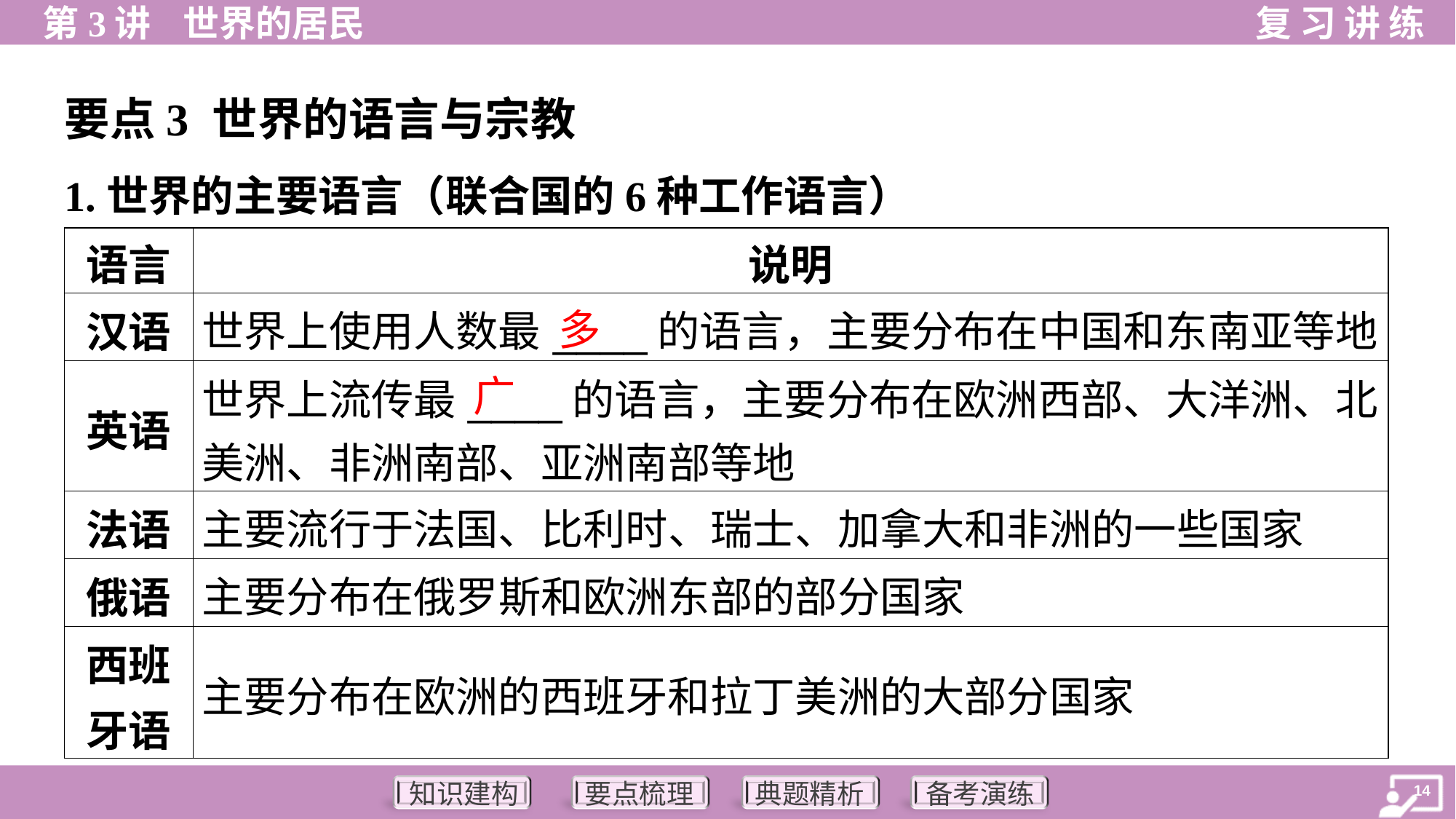

要点3 世界的语言与宗教
1.世界的主要语言（联合国的6种工作语言）
| 语言 | 说明 |
| --- | --- |
| 汉语 | 世界上使用人数最\_\_\_\_的语言，主要分布在中国和东南亚等地 |
| 英语 | 世界上流传最\_\_\_\_的语言，主要分布在欧洲西部、大洋洲、北 美洲、非洲南部、亚洲南部等地 |
| 法语 | 主要流行于法国、比利时、瑞士、加拿大和非洲的一些国家 |
| 俄语 | 主要分布在俄罗斯和欧洲东部的部分国家 |
| 西班 牙语 | 主要分布在欧洲的西班牙和拉丁美洲的大部分国家 |
多
广